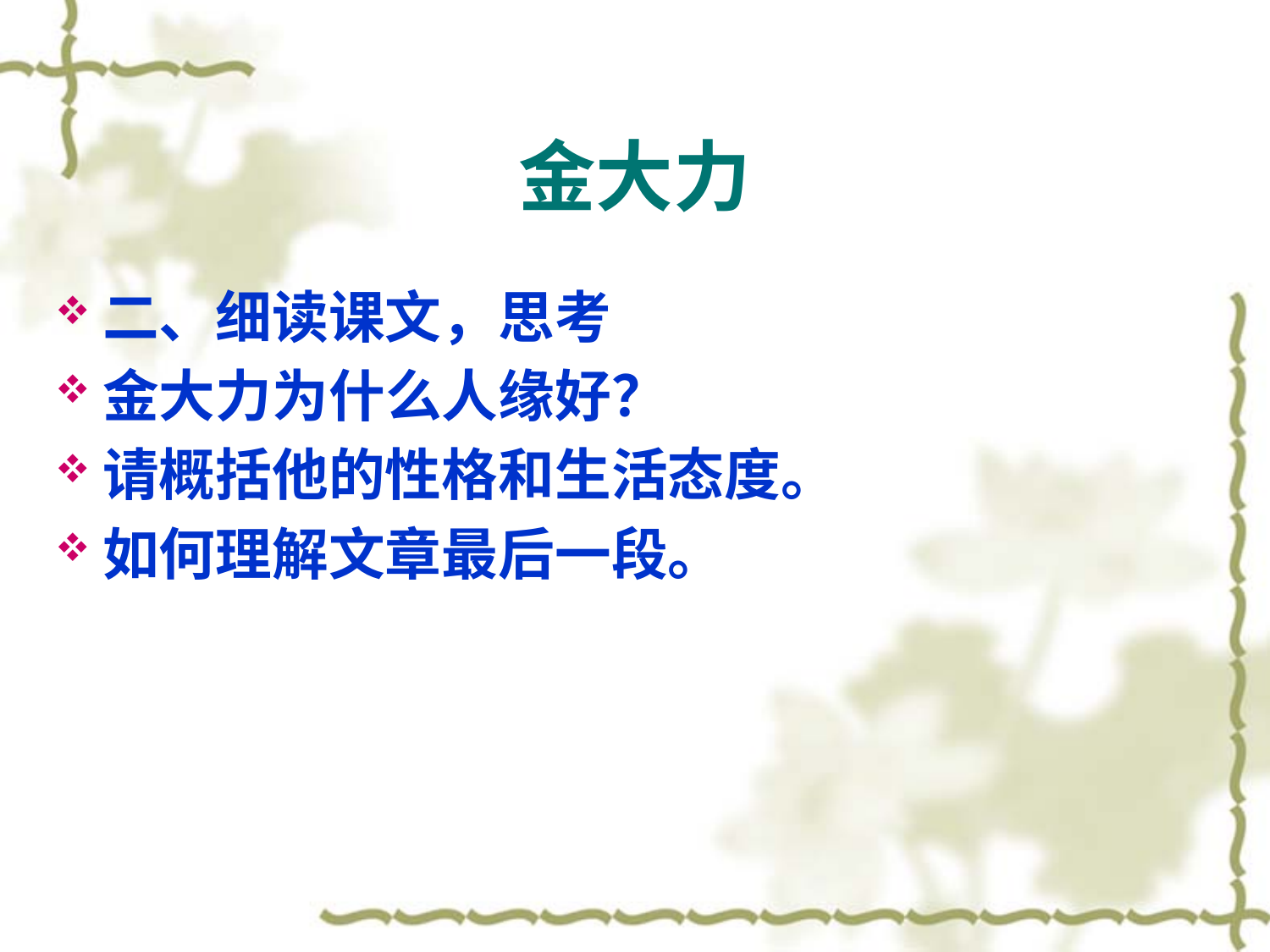

# 金大力
二、细读课文，思考
金大力为什么人缘好？
请概括他的性格和生活态度。
如何理解文章最后一段。